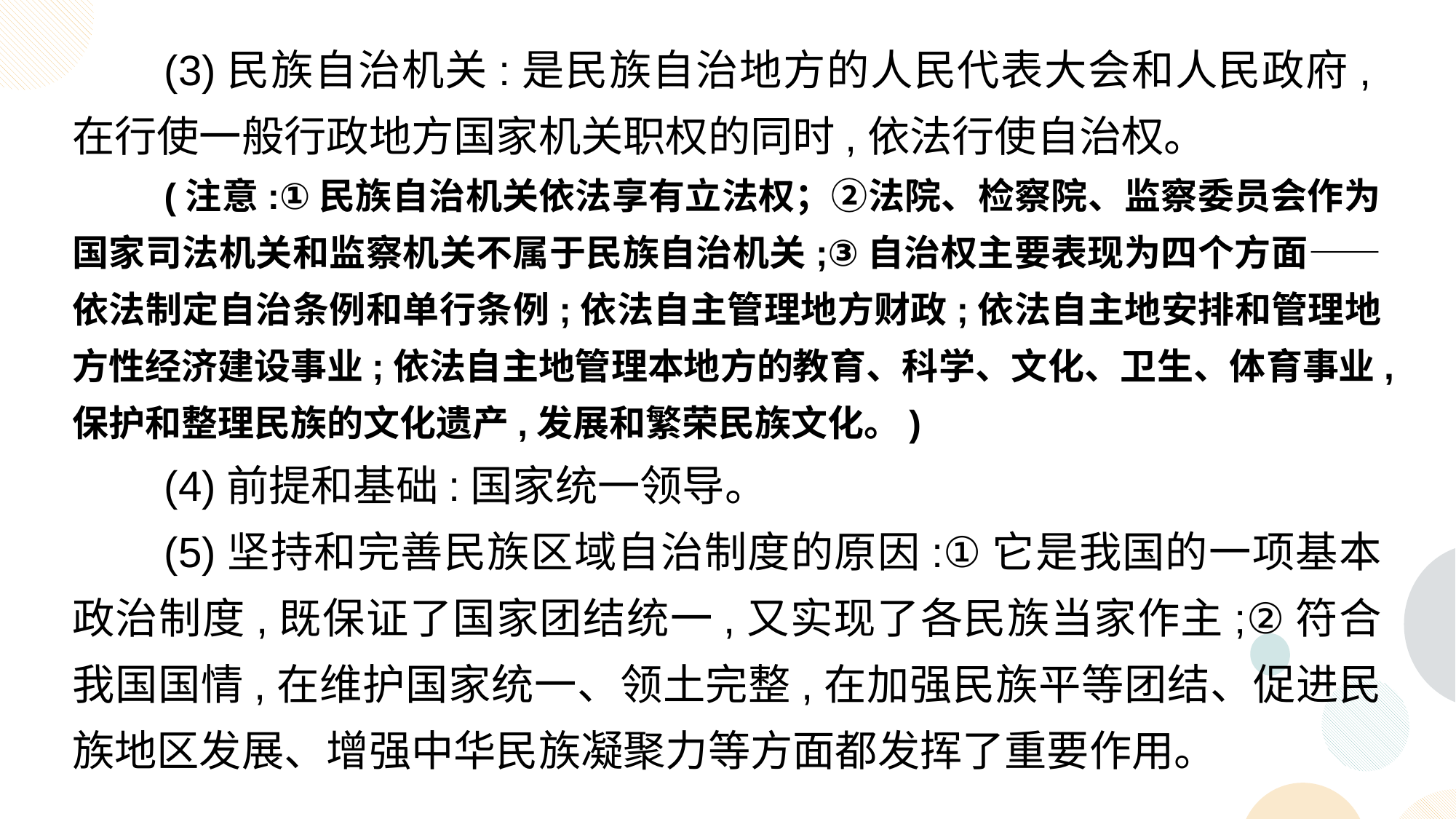

(3)民族自治机关:是民族自治地方的人民代表大会和人民政府,在行使一般行政地方国家机关职权的同时,依法行使自治权。
(注意:①民族自治机关依法享有立法权；②法院、检察院、监察委员会作为国家司法机关和监察机关不属于民族自治机关;③自治权主要表现为四个方面——依法制定自治条例和单行条例;依法自主管理地方财政;依法自主地安排和管理地方性经济建设事业;依法自主地管理本地方的教育、科学、文化、卫生、体育事业,保护和整理民族的文化遗产,发展和繁荣民族文化。)
(4)前提和基础:国家统一领导。
(5)坚持和完善民族区域自治制度的原因:①它是我国的一项基本政治制度,既保证了国家团结统一,又实现了各民族当家作主;②符合我国国情,在维护国家统一、领土完整,在加强民族平等团结、促进民族地区发展、增强中华民族凝聚力等方面都发挥了重要作用。